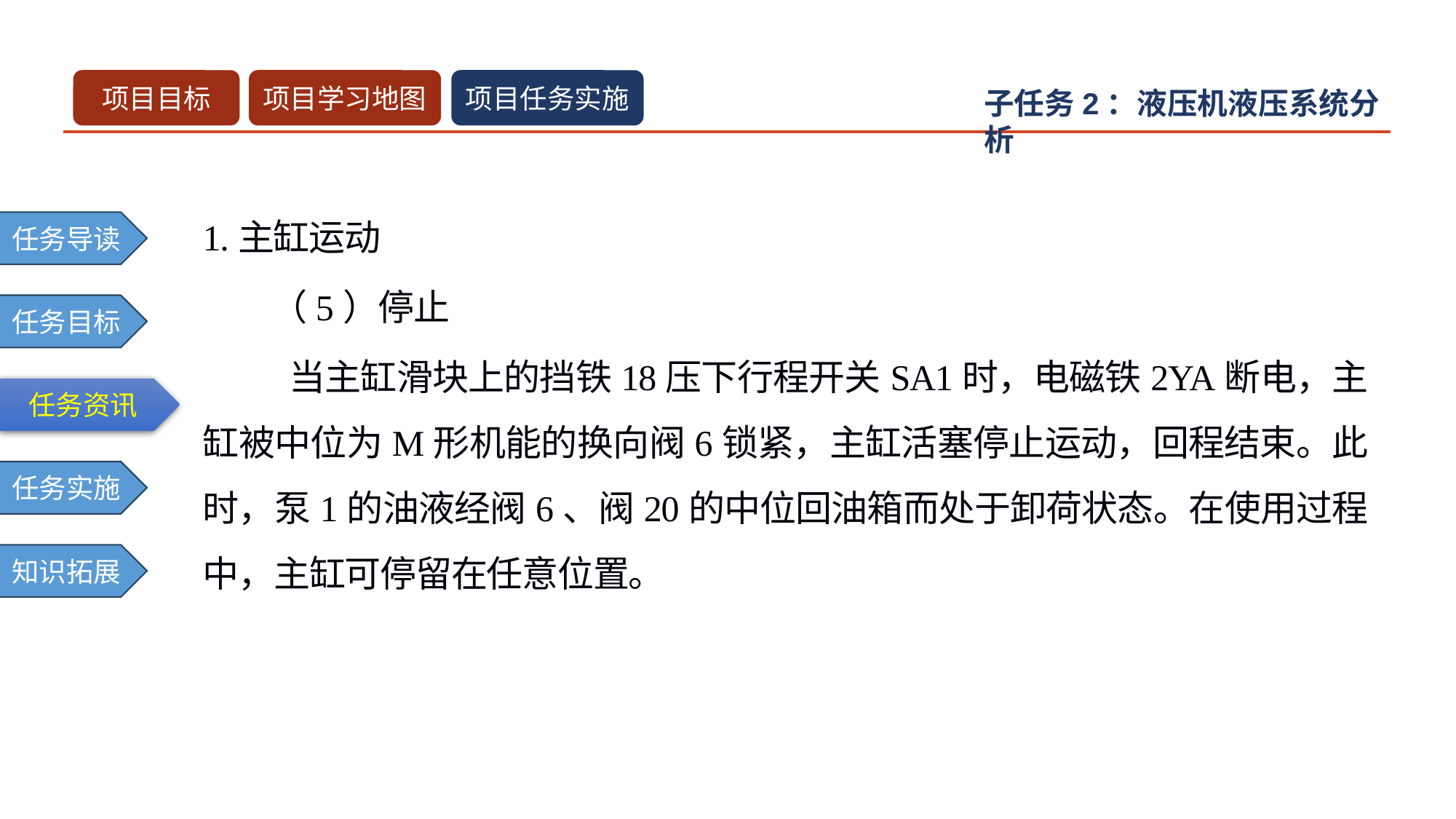

1.主缸运动
        （5）停止
          当主缸滑块上的挡铁18压下行程开关SA1时，电磁铁2YA断电，主缸被中位为M形机能的换向阀6锁紧，主缸活塞停止运动，回程结束。此时，泵1的油液经阀6、阀20的中位回油箱而处于卸荷状态。在使用过程中，主缸可停留在任意位置。